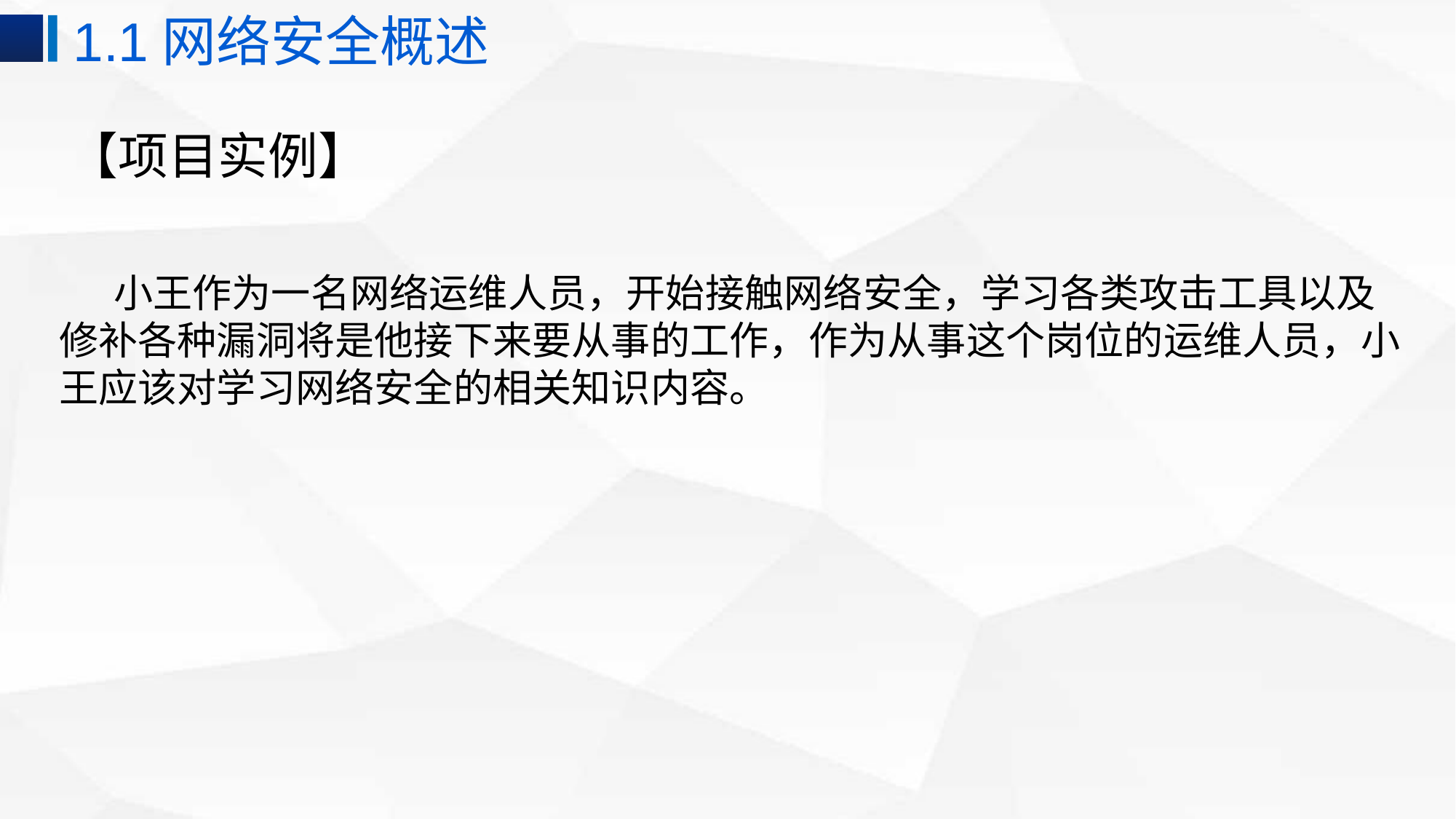

1.1网络安全概述

# 【项目实例】
小王作为一名网络运维人员，开始接触网络安全，学习各类攻击工具以及修补各种漏洞将是他接下来要从事的工作，作为从事这个岗位的运维人员，小王应该对学习网络安全的相关知识内容。